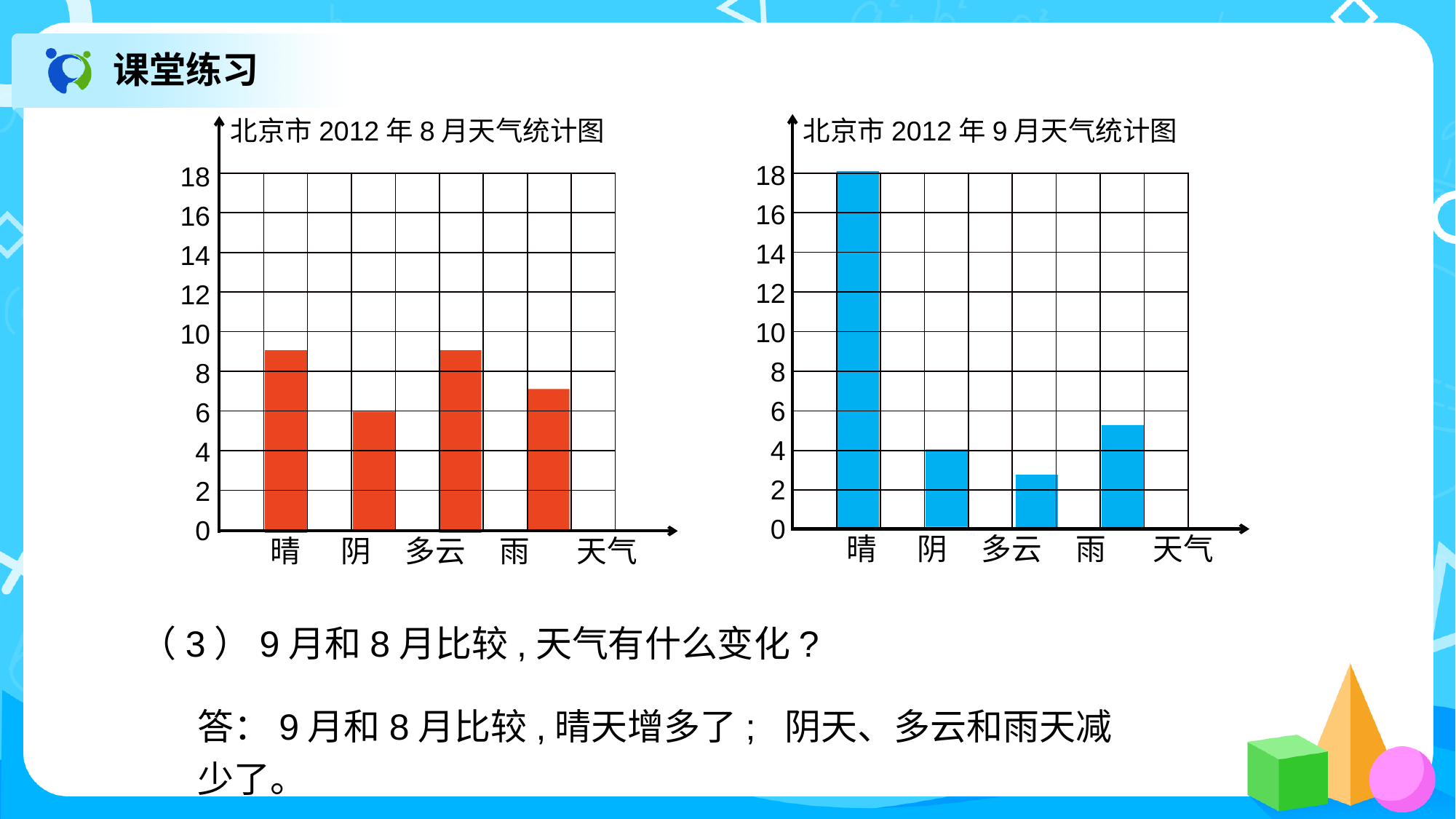

课堂练习
北京市2012年8月天气统计图
北京市2012年9月天气统计图
18
16
14
12
10
8
6
4
2
0
18
16
14
12
10
8
6
4
2
0

|  |  |  |  |  |  |  |  |  |
| --- | --- | --- | --- | --- | --- | --- | --- | --- |
|  |  |  |  |  |  |  |  |  |
|  |  |  |  |  |  |  |  |  |
|  |  |  |  |  |  |  |  |  |
|  |  |  |  |  |  |  |  |  |
|  |  |  |  |  |  |  |  |  |
|  |  |  |  |  |  |  |  |  |
|  |  |  |  |  |  |  |  |  |
|  |  |  |  |  |  |  |  |  |
|  |  |  |  |  |  |  |  |  |
| --- | --- | --- | --- | --- | --- | --- | --- | --- |
|  |  |  |  |  |  |  |  |  |
|  |  |  |  |  |  |  |  |  |
|  |  |  |  |  |  |  |  |  |
|  |  |  |  |  |  |  |  |  |
|  |  |  |  |  |  |  |  |  |
|  |  |  |  |  |  |  |  |  |
|  |  |  |  |  |  |  |  |  |
|  |  |  |  |  |  |  |  |  |

晴      阴     多云     雨       天气
晴      阴     多云     雨       天气
（3）9月和8月比较,天气有什么变化?
答：9月和8月比较,晴天增多了;  阴天、多云和雨天减少了。